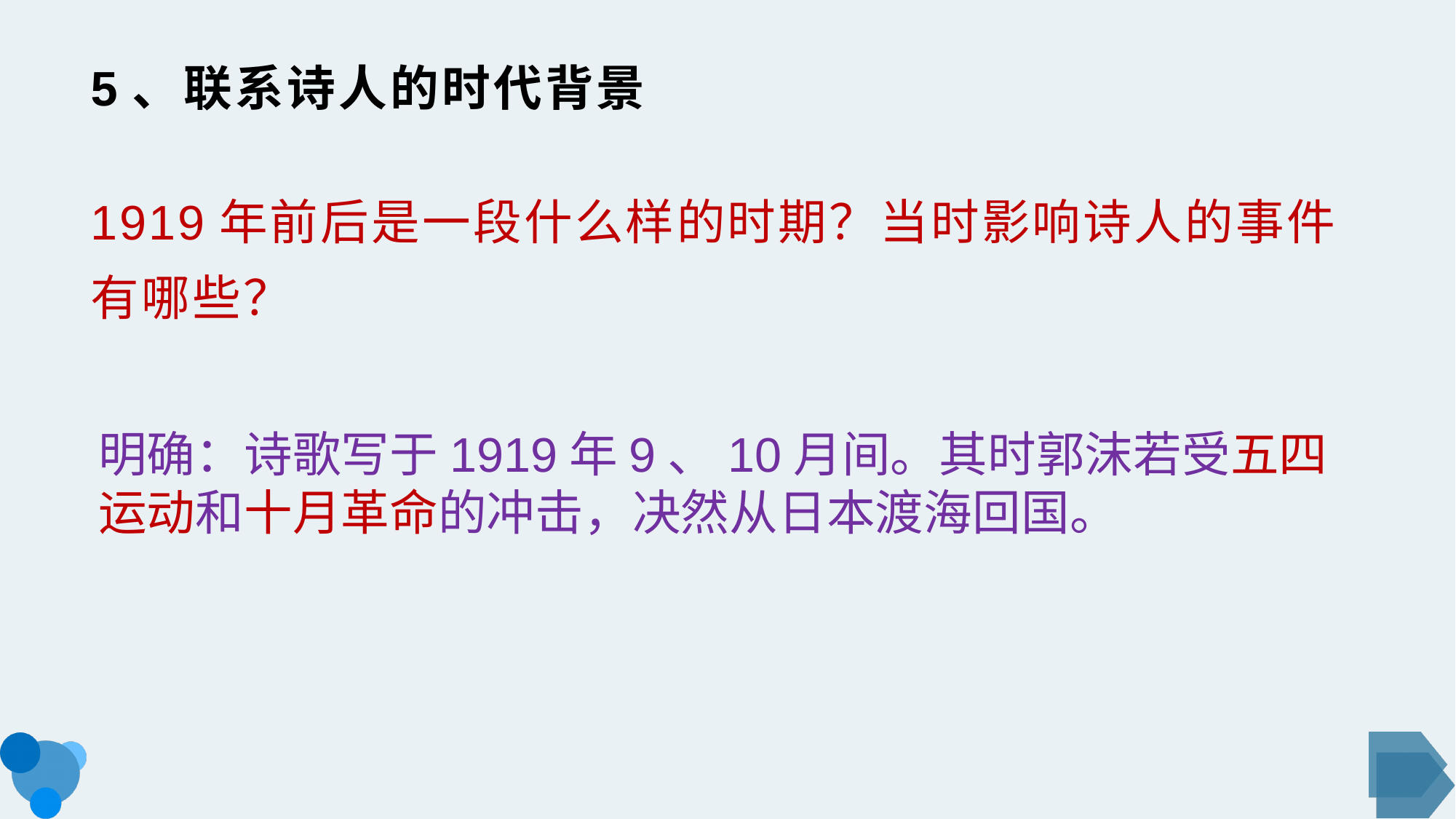

# 5、联系诗人的时代背景
1919年前后是一段什么样的时期？当时影响诗人的事件有哪些？
明确：诗歌写于1919年9、10月间。其时郭沫若受五四运动和十月革命的冲击，决然从日本渡海回国。